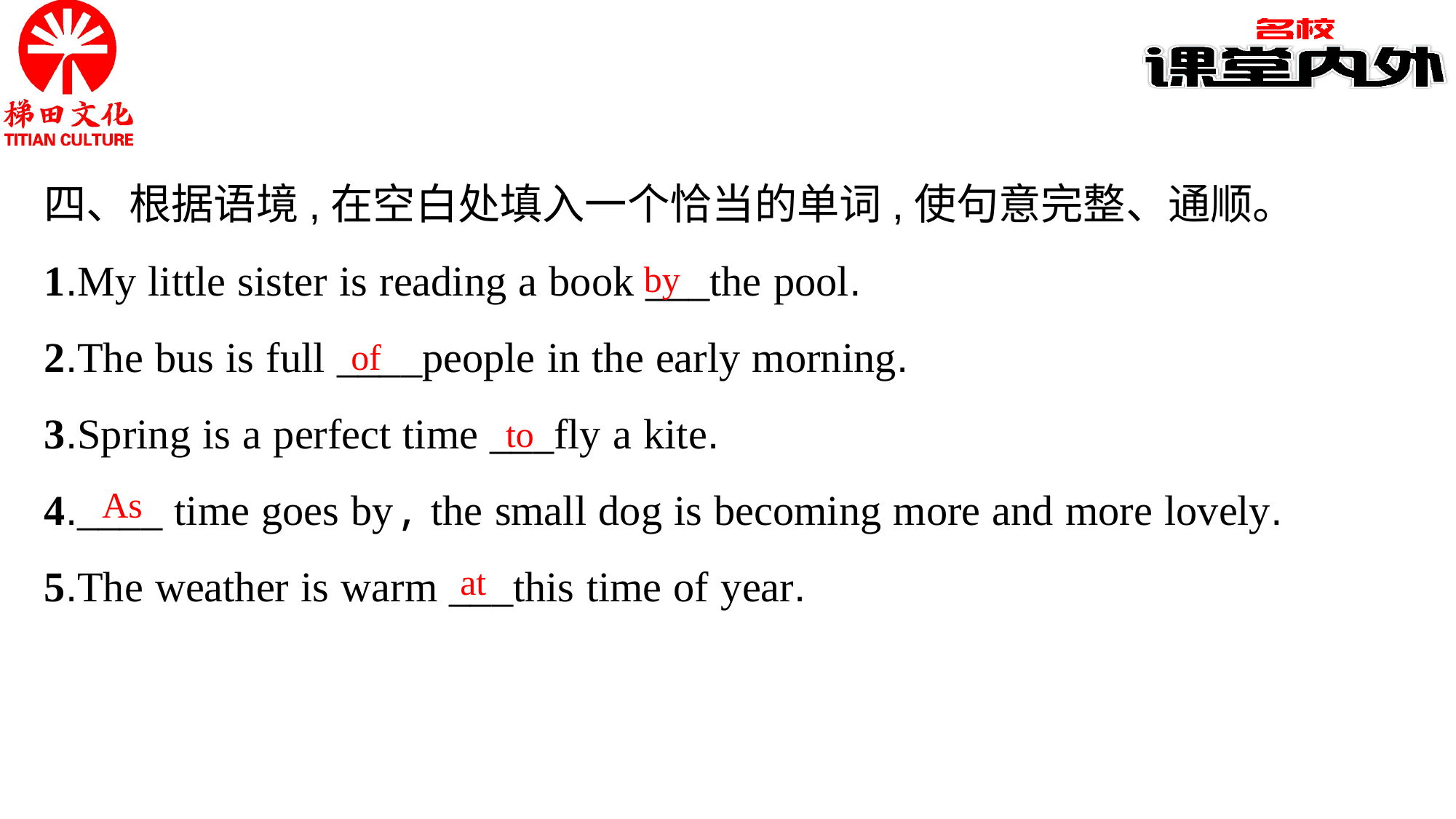

四、根据语境,在空白处填入一个恰当的单词,使句意完整、通顺。
1.My little sister is reading a book ___the pool.
2.The bus is full ____people in the early morning.
3.Spring is a perfect time ___fly a kite.
4.____ time goes by, the small dog is becoming more and more lovely.
5.The weather is warm ___this time of year.
by
of
to
As
at